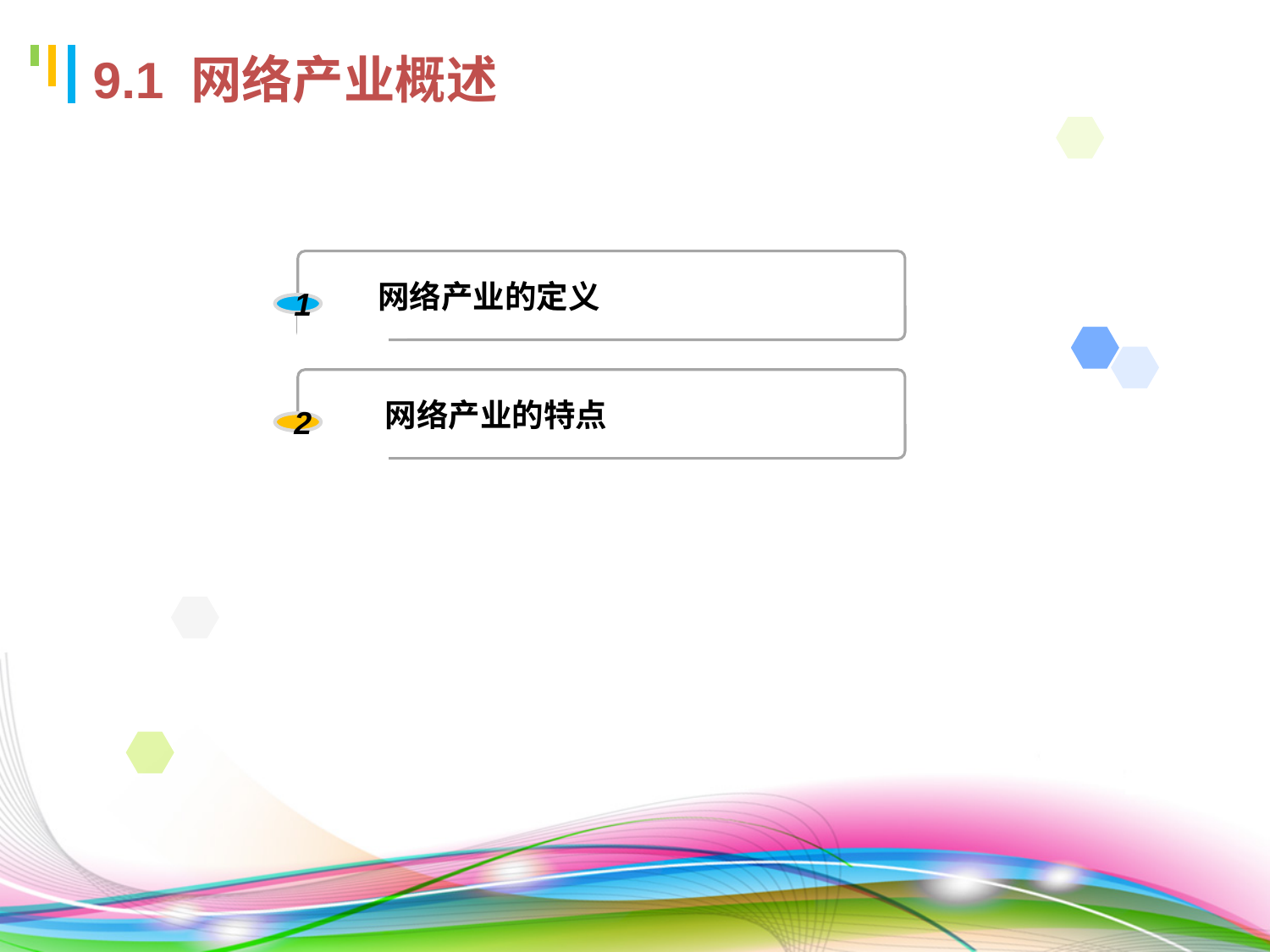

# 9.1 网络产业概述

        网络产业的定义
1

         网络产业的特点
2

4